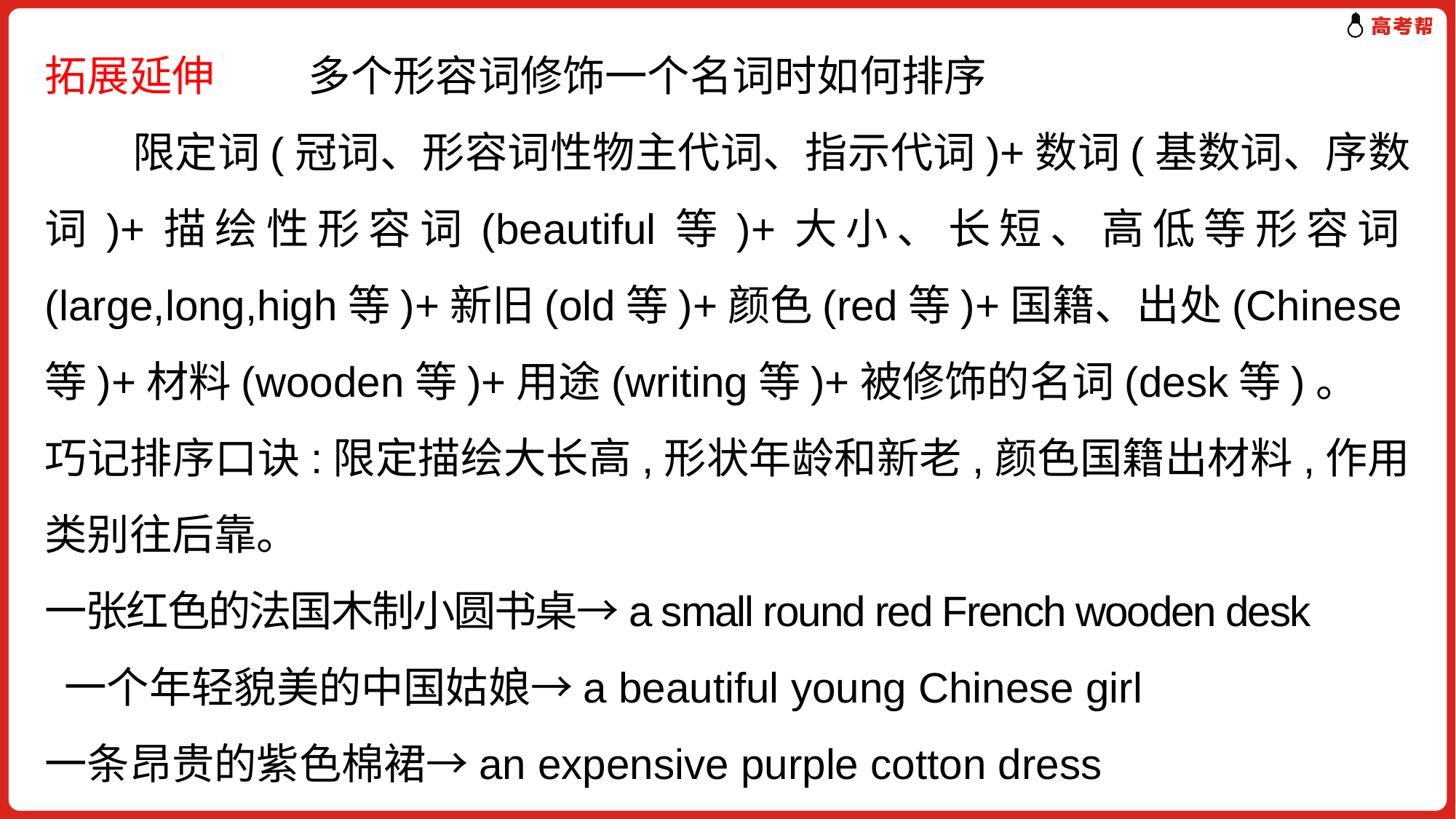

拓展延伸　　 多个形容词修饰一个名词时如何排序
        限定词(冠词、形容词性物主代词、指示代词)+数词(基数词、序数词)+描绘性形容词(beautiful等)+大小、长短、高低等形容词(large,long,high等)+新旧(old等)+颜色(red等)+国籍、出处(Chinese等)+材料(wooden等)+用途(writing等)+被修饰的名词(desk等)。
巧记排序口诀:限定描绘大长高,形状年龄和新老,颜色国籍出材料,作用类别往后靠。
一张红色的法国木制小圆书桌→a small round red French wooden desk
 一个年轻貌美的中国姑娘→a beautiful young Chinese girl
一条昂贵的紫色棉裙→an expensive purple cotton dress